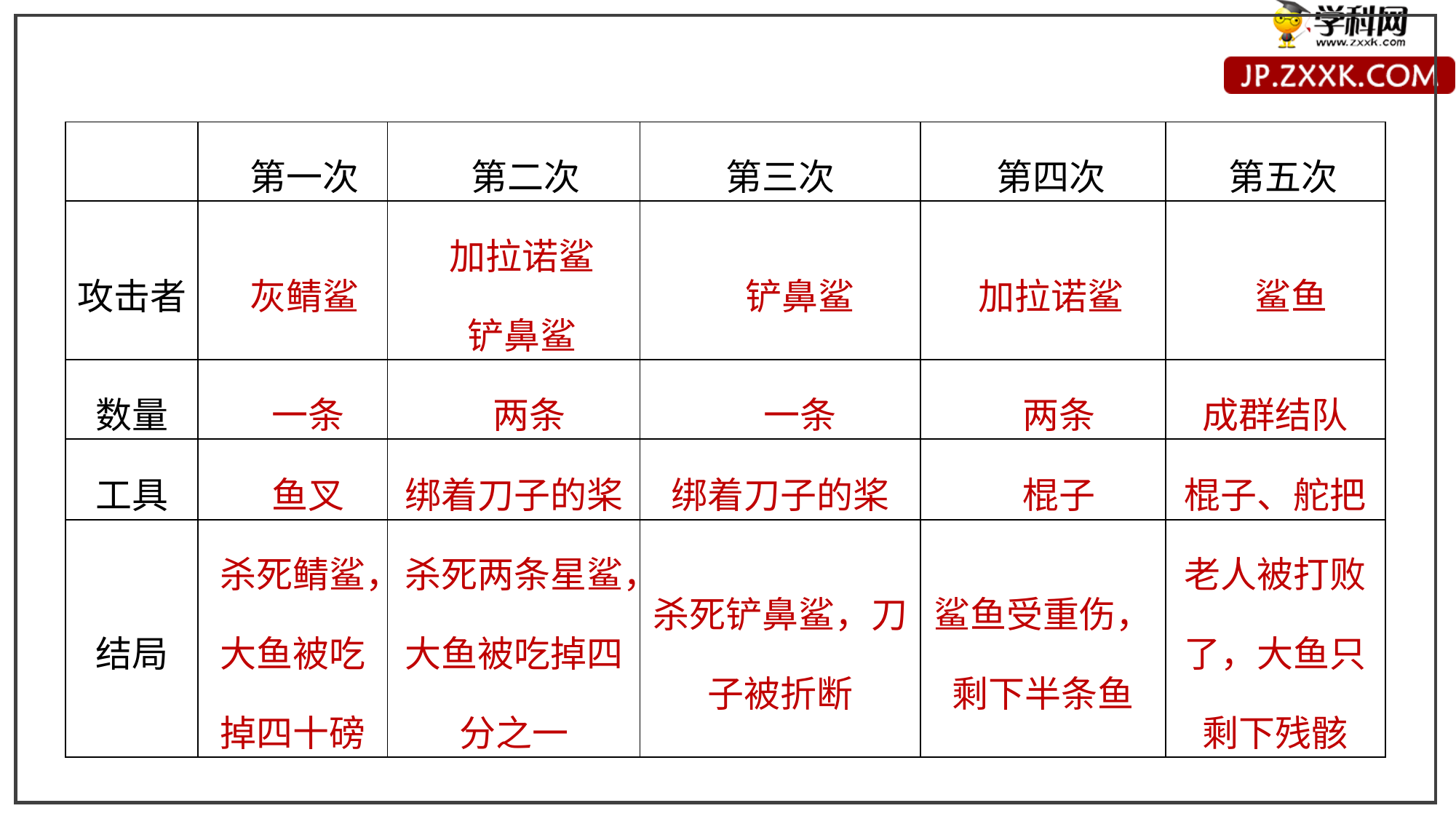

|  | 第一次 | 第二次 | 第三次 | 第四次 | 第五次 |
| --- | --- | --- | --- | --- | --- |
| 攻击者 | 灰鲭鲨 | 加拉诺鲨 铲鼻鲨 | 铲鼻鲨 | 加拉诺鲨 | 鲨鱼 |
| 数量 | 一条 | 两条 | 一条 | 两条 | 成群结队 |
| 工具 | 鱼叉 | 绑着刀子的桨 | 绑着刀子的桨 | 棍子 | 棍子、舵把 |
| 结局 | 杀死鲭鲨，大鱼被吃掉四十磅 | 杀死两条星鲨，大鱼被吃掉四分之一 | 杀死铲鼻鲨，刀子被折断 | 鲨鱼受重伤，剩下半条鱼 | 老人被打败了，大鱼只剩下残骸 |